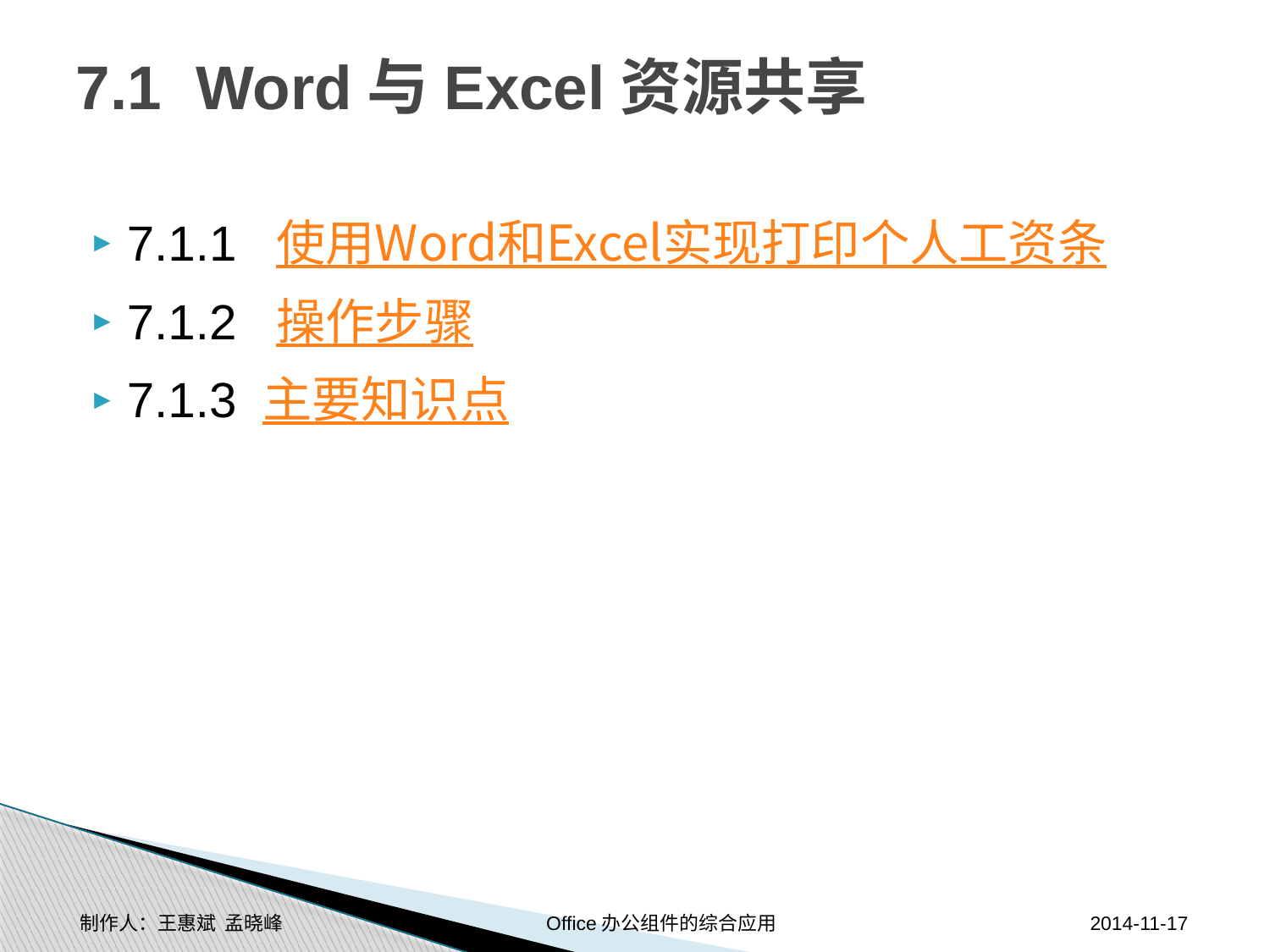

# 7.1  Word与Excel资源共享
7.1.1  使用Word和Excel实现打印个人工资条
7.1.2  操作步骤
7.1.3 主要知识点

制作人：王惠斌  孟晓峰                                                          Office办公组件的综合应用
2014-11-17